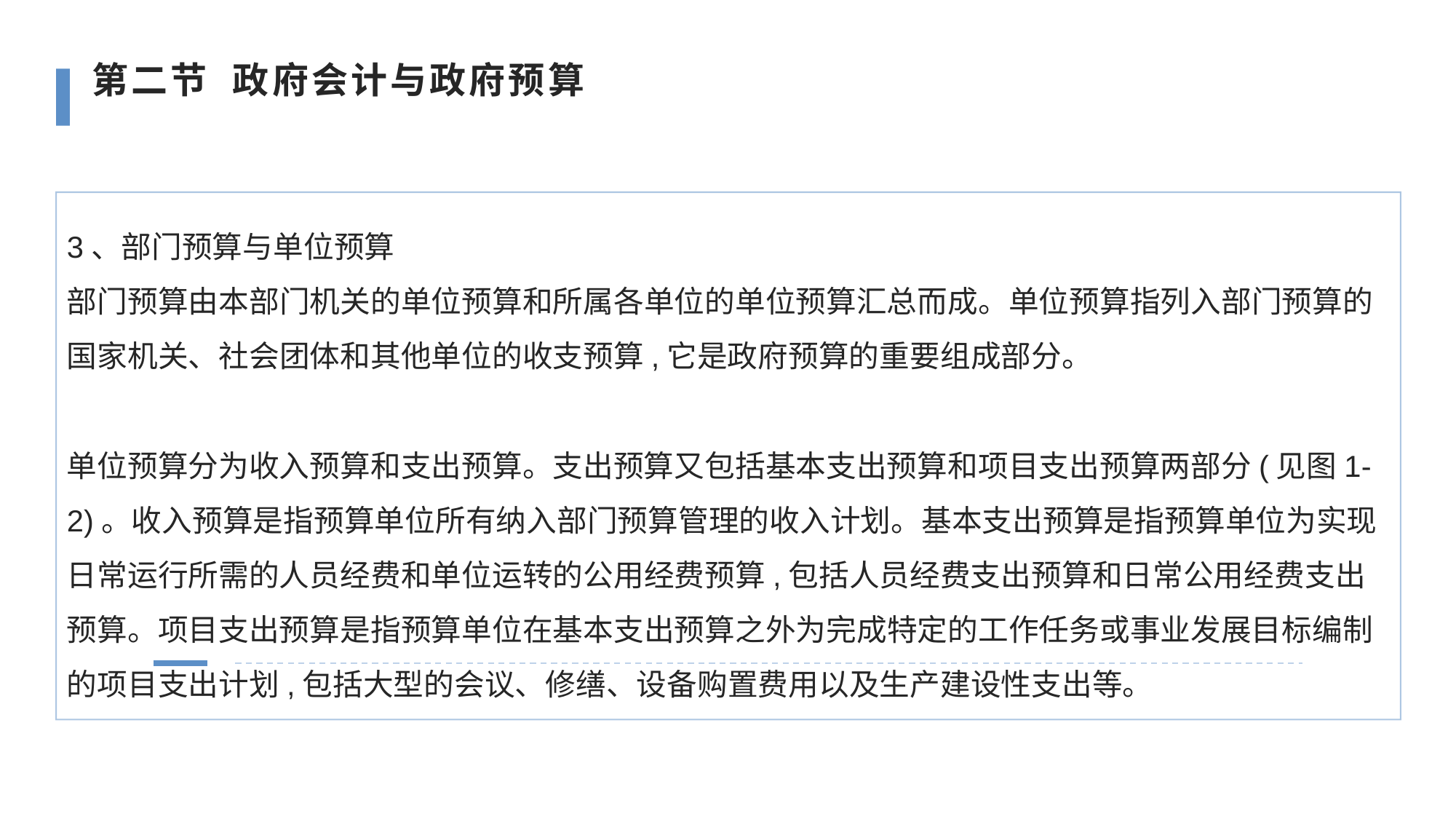

# 第二节  政府会计与政府预算

3、部门预算与单位预算
部门预算由本部门机关的单位预算和所属各单位的单位预算汇总而成。单位预算指列入部门预算的国家机关、社会团体和其他单位的收支预算,它是政府预算的重要组成部分。

单位预算分为收入预算和支出预算。支出预算又包括基本支出预算和项目支出预算两部分(见图1-2)。收入预算是指预算单位所有纳入部门预算管理的收入计划。基本支出预算是指预算单位为实现日常运行所需的人员经费和单位运转的公用经费预算,包括人员经费支出预算和日常公用经费支出预算。项目支出预算是指预算单位在基本支出预算之外为完成特定的工作任务或事业发展目标编制的项目支出计划,包括大型的会议、修缮、设备购置费用以及生产建设性支出等。